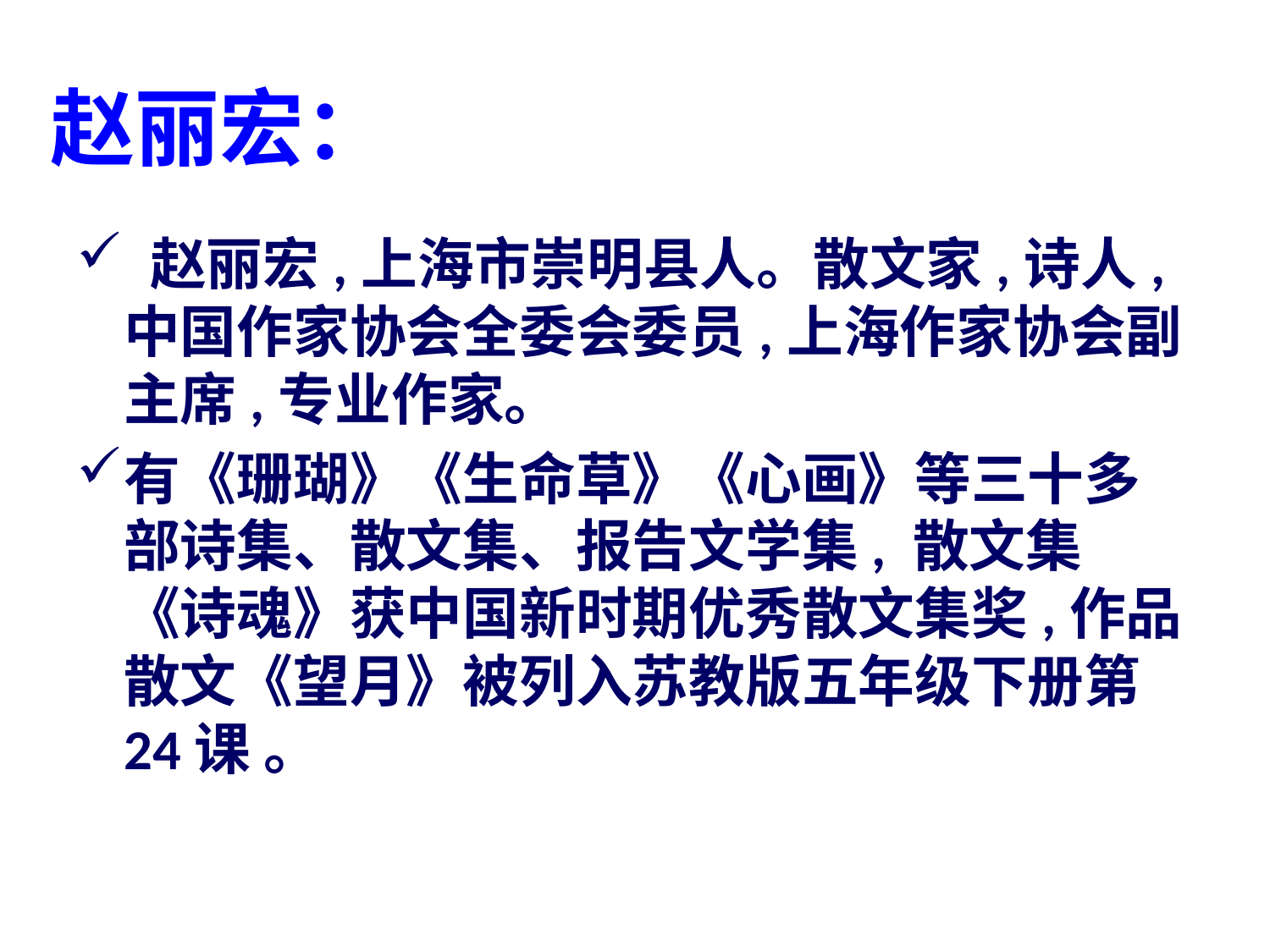

# 赵丽宏：
 赵丽宏,上海市崇明县人。散文家,诗人,中国作家协会全委会委员,上海作家协会副主席,专业作家。
有《珊瑚》《生命草》《心画》等三十多部诗集、散文集、报告文学集, 散文集《诗魂》获中国新时期优秀散文集奖,作品散文《望月》被列入苏教版五年级下册第24课 。